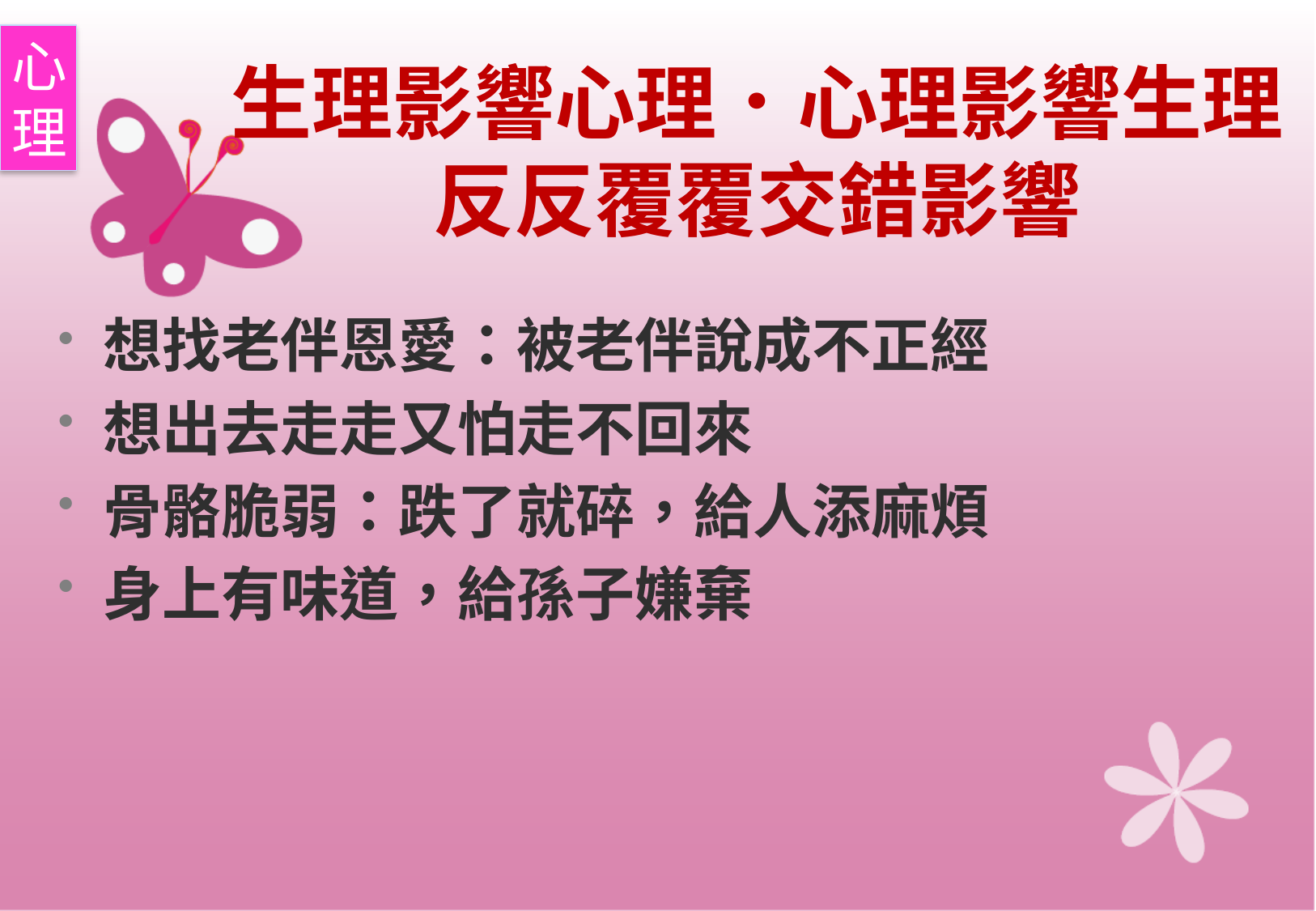

心
理
# 生理影響心理．心理影響生理 反反覆覆交錯影響
想找老伴恩愛：被老伴說成不正經
想出去走走又怕走不回來
骨骼脆弱：跌了就碎，給人添麻煩
身上有味道，給孫子嫌棄